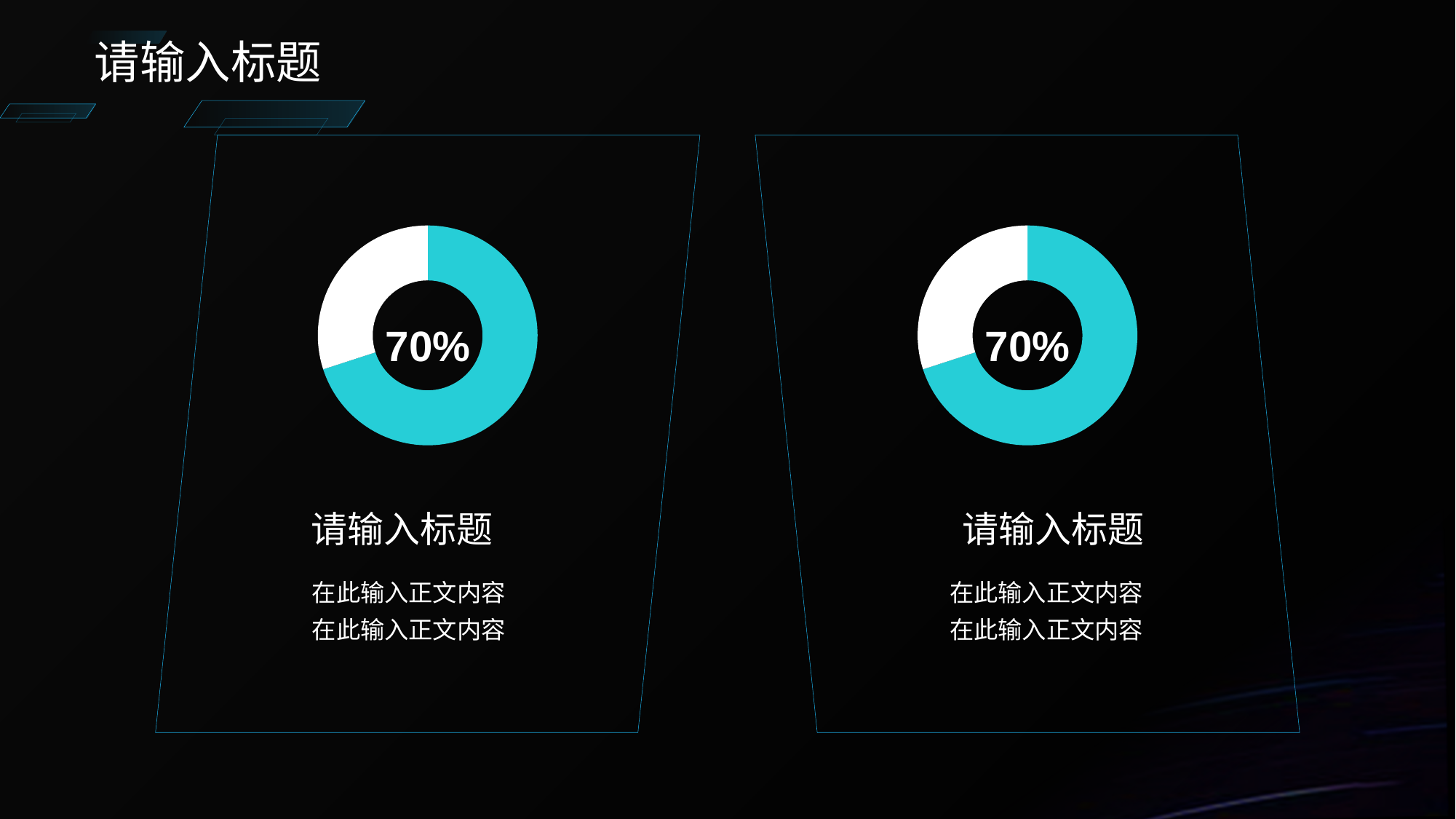

请输入标题

### Chart

| Category | 占比 |
|---|---|
| 第一阶段 | 70.0 |
| 第二阶段 | 30.0 |
7 0%

### Chart

| Category | 占比 |
|---|---|
| 第一阶段 | 70.0 |
| 第二阶段 | 30.0 |
7 0%
请输入标题
请输入标题
在此输入正文内容
在此输入正文内容
在此输入正文内容
在此输入正文内容